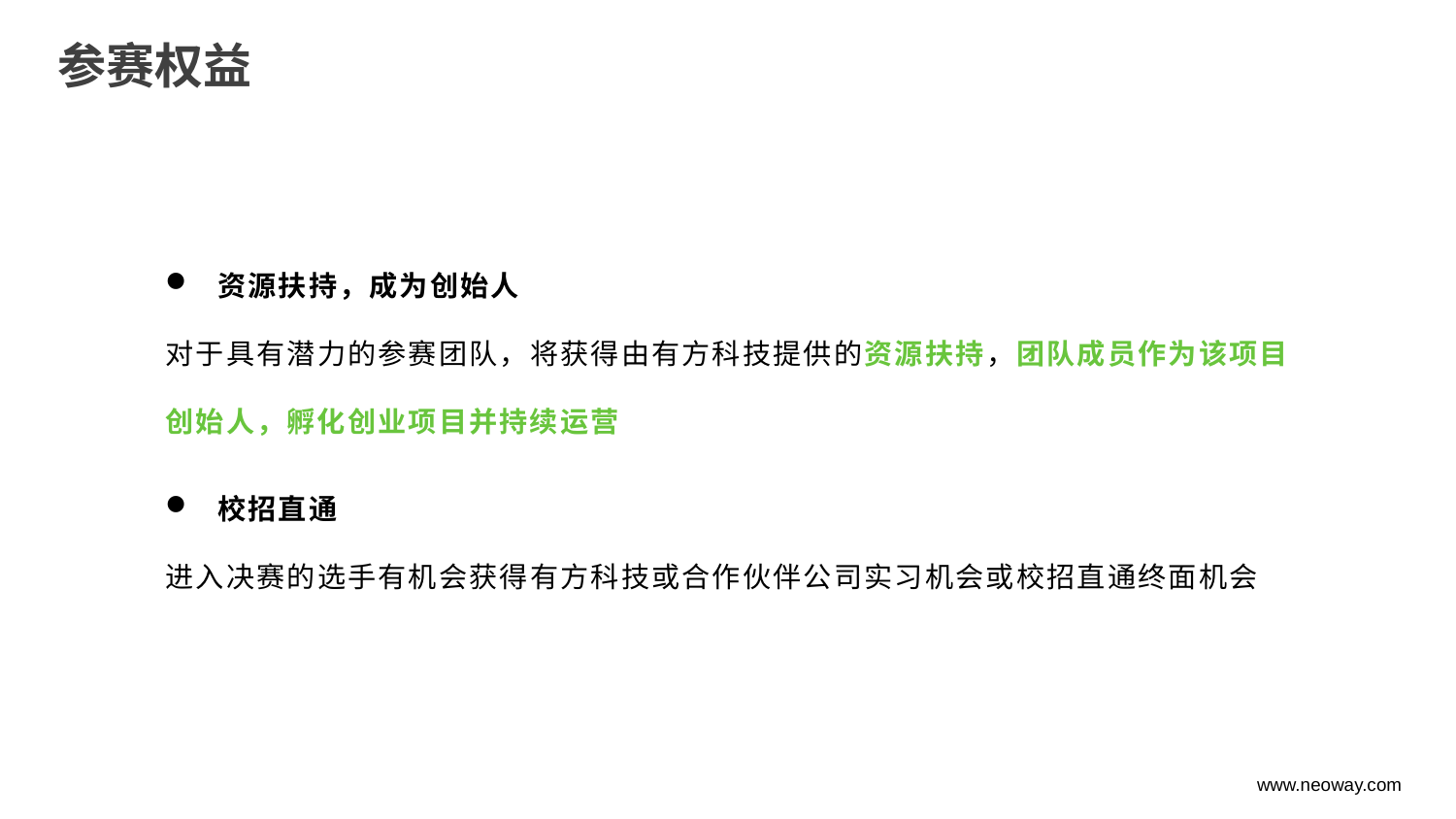

参赛权益
  资源扶持，成为创始人
对于具有潜力的参赛团队，将获得由有方科技提供的资源扶持，团队成员作为该项目创始人，孵化创业项目并持续运营

  校招直通
进入决赛的选手有机会获得有方科技或合作伙伴公司实习机会或校招直通终面机会